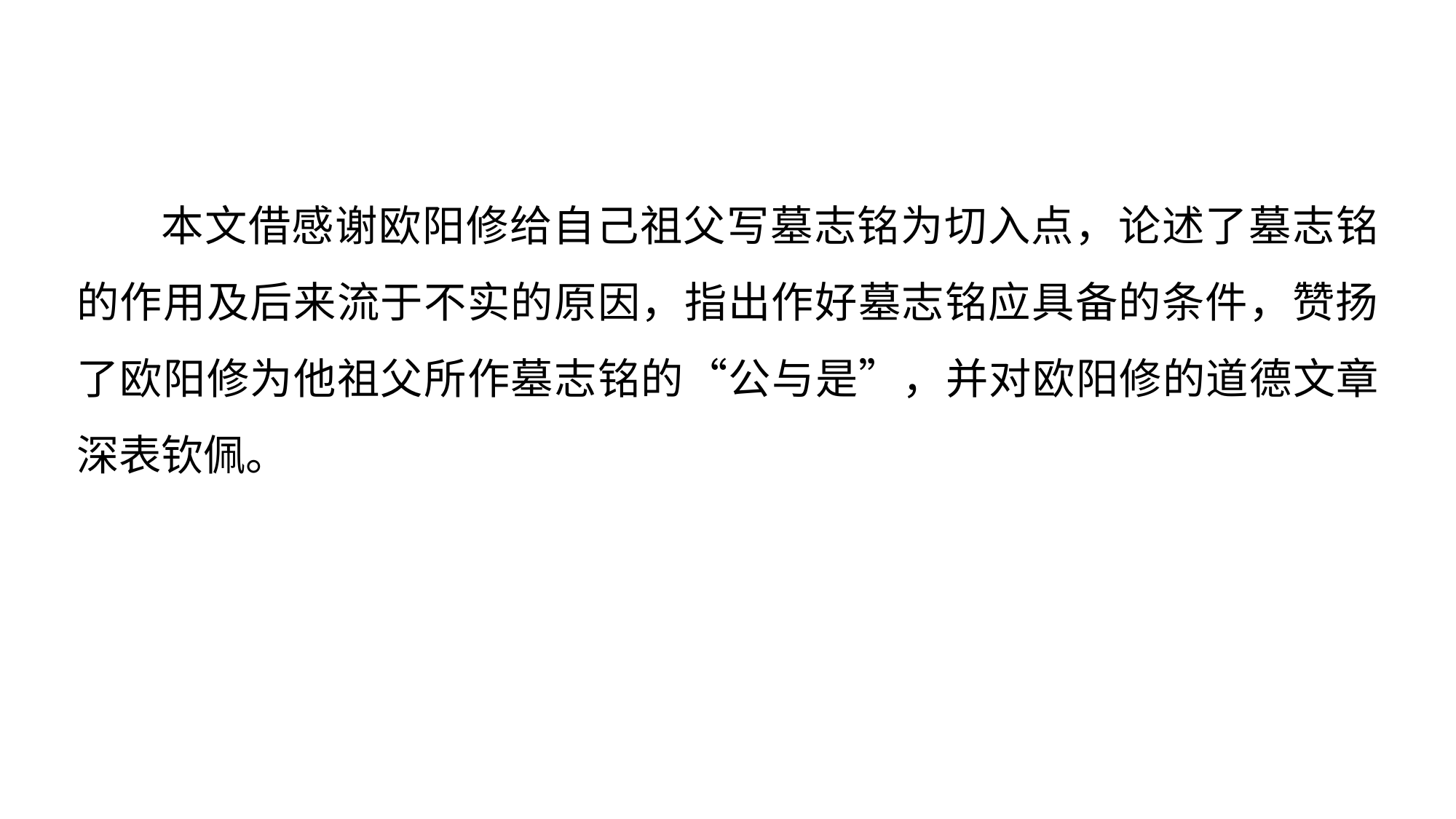

本文借感谢欧阳修给自己祖父写墓志铭为切入点，论述了墓志铭的作用及后来流于不实的原因，指出作好墓志铭应具备的条件，赞扬了欧阳修为他祖父所作墓志铭的“公与是”，并对欧阳修的道德文章深表钦佩。